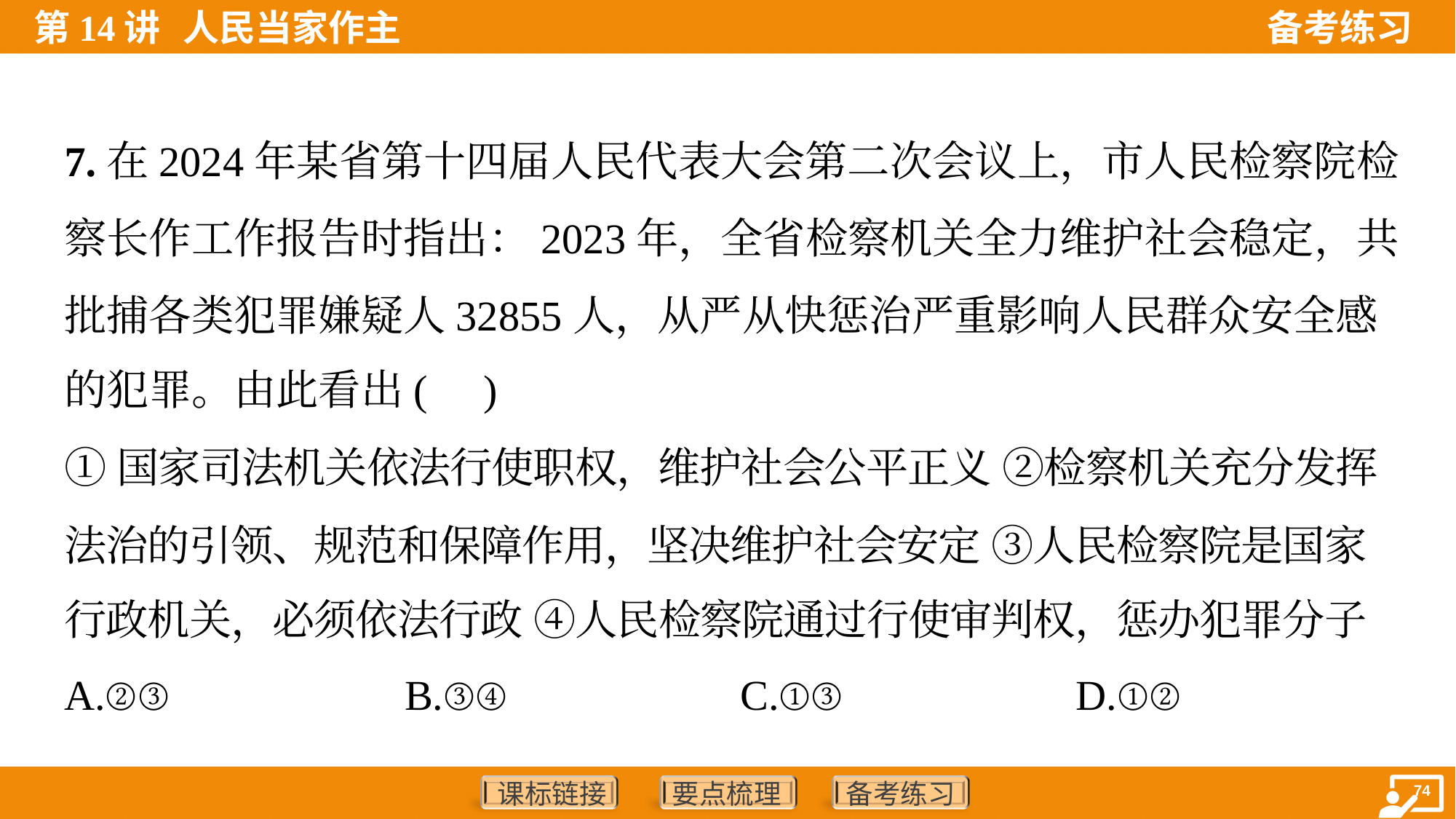

7.在2024年某省第十四届人民代表大会第二次会议上，市人民检察院检
察长作工作报告时指出：2023年，全省检察机关全力维护社会稳定，共
批捕各类犯罪嫌疑人32855人，从严从快惩治严重影响人民群众安全感
的犯罪。由此看出(     )
①国家司法机关依法行使职权，维护社会公平正义 ②检察机关充分发挥
法治的引领、规范和保障作用，坚决维护社会安定 ③人民检察院是国家
行政机关，必须依法行政 ④人民检察院通过行使审判权，惩办犯罪分子
A.②③	B.③④	C.①③	D.①②